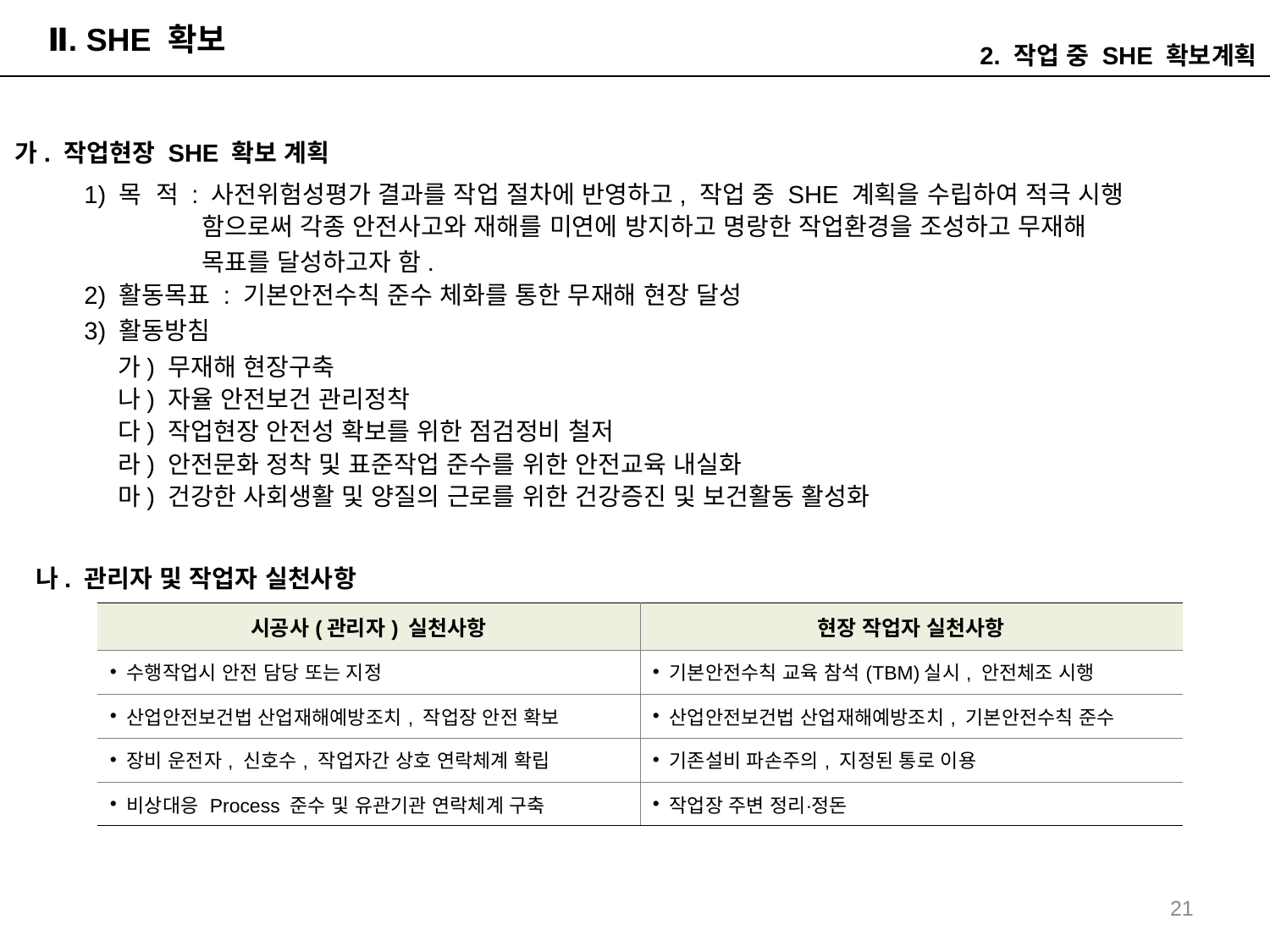

# Ⅱ. SHE 확보
2. 작업 중 SHE 확보계획
가. 작업현장 SHE 확보 계획
      1) 목  적 : 사전위험성평가 결과를 작업 절차에 반영하고, 작업 중 SHE 계획을 수립하여 적극 시행
                      함으로써 각종 안전사고와 재해를 미연에 방지하고 명랑한 작업환경을 조성하고 무재해
                      목표를 달성하고자 함.
      2) 활동목표 : 기본안전수칙 준수 체화를 통한 무재해 현장 달성
      3) 활동방침
          가) 무재해 현장구축
          나) 자율 안전보건 관리정착
          다) 작업현장 안전성 확보를 위한 점검정비 철저
          라) 안전문화 정착 및 표준작업 준수를 위한 안전교육 내실화
          마) 건강한 사회생활 및 양질의 근로를 위한 건강증진 및 보건활동 활성화
나. 관리자 및 작업자 실천사항
| 시공사(관리자) 실천사항 | 현장 작업자 실천사항 |
| --- | --- |
| 수행작업시 안전 담당 또는 지정 | 기본안전수칙 교육 참석(TBM)실시, 안전체조 시행 |
| 산업안전보건법 산업재해예방조치, 작업장 안전 확보 | 산업안전보건법 산업재해예방조치, 기본안전수칙 준수 |
| 장비 운전자, 신호수, 작업자간 상호 연락체계 확립 | 기존설비 파손주의, 지정된 통로 이용 |
| 비상대응 Process 준수 및 유관기관 연락체계 구축 | 작업장 주변 정리∙정돈 |
21